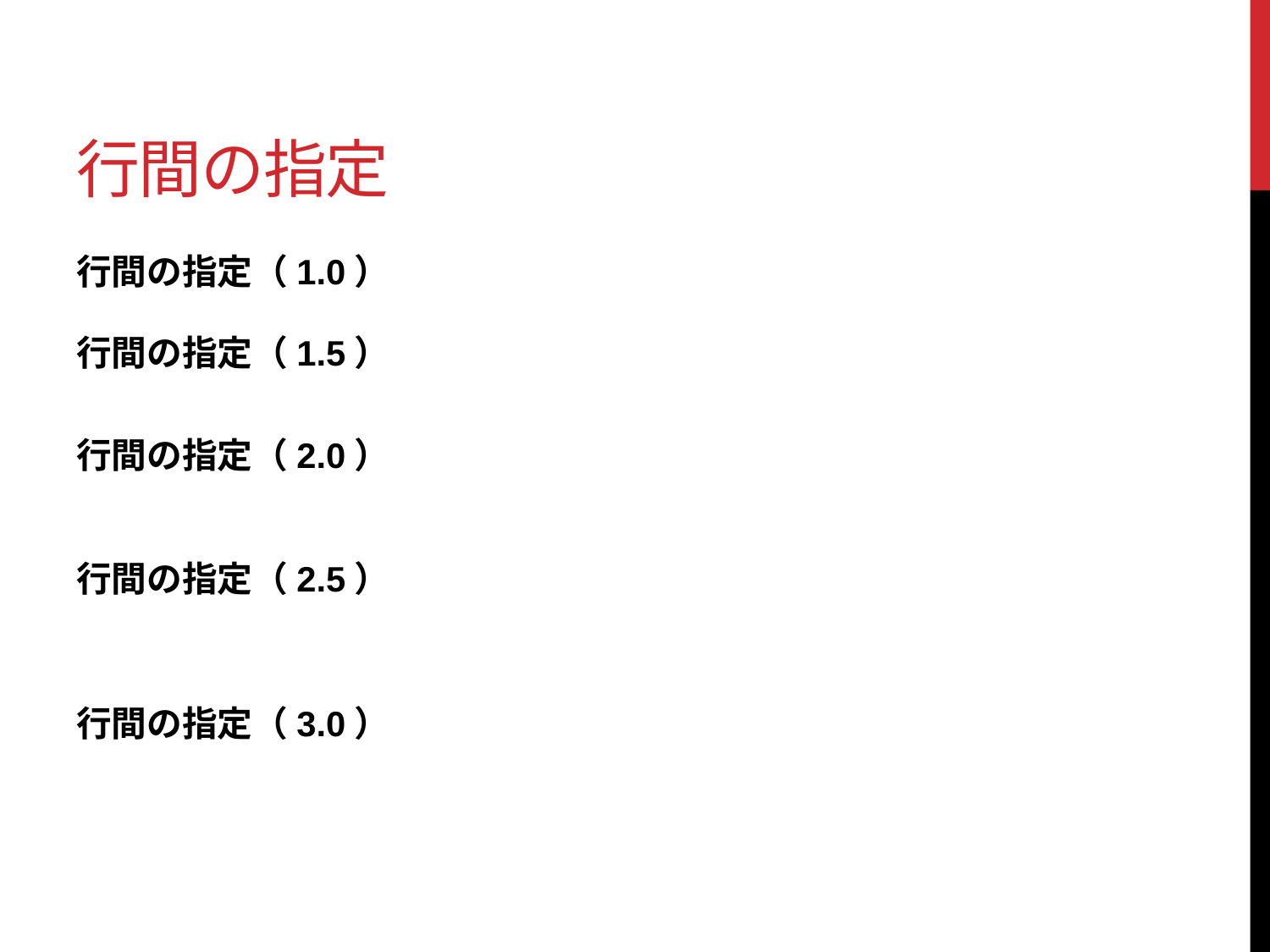

# 行間の指定
行間の指定（1.0）
行間の指定（1.5）
行間の指定（2.0）
行間の指定（2.5）
行間の指定（3.0）